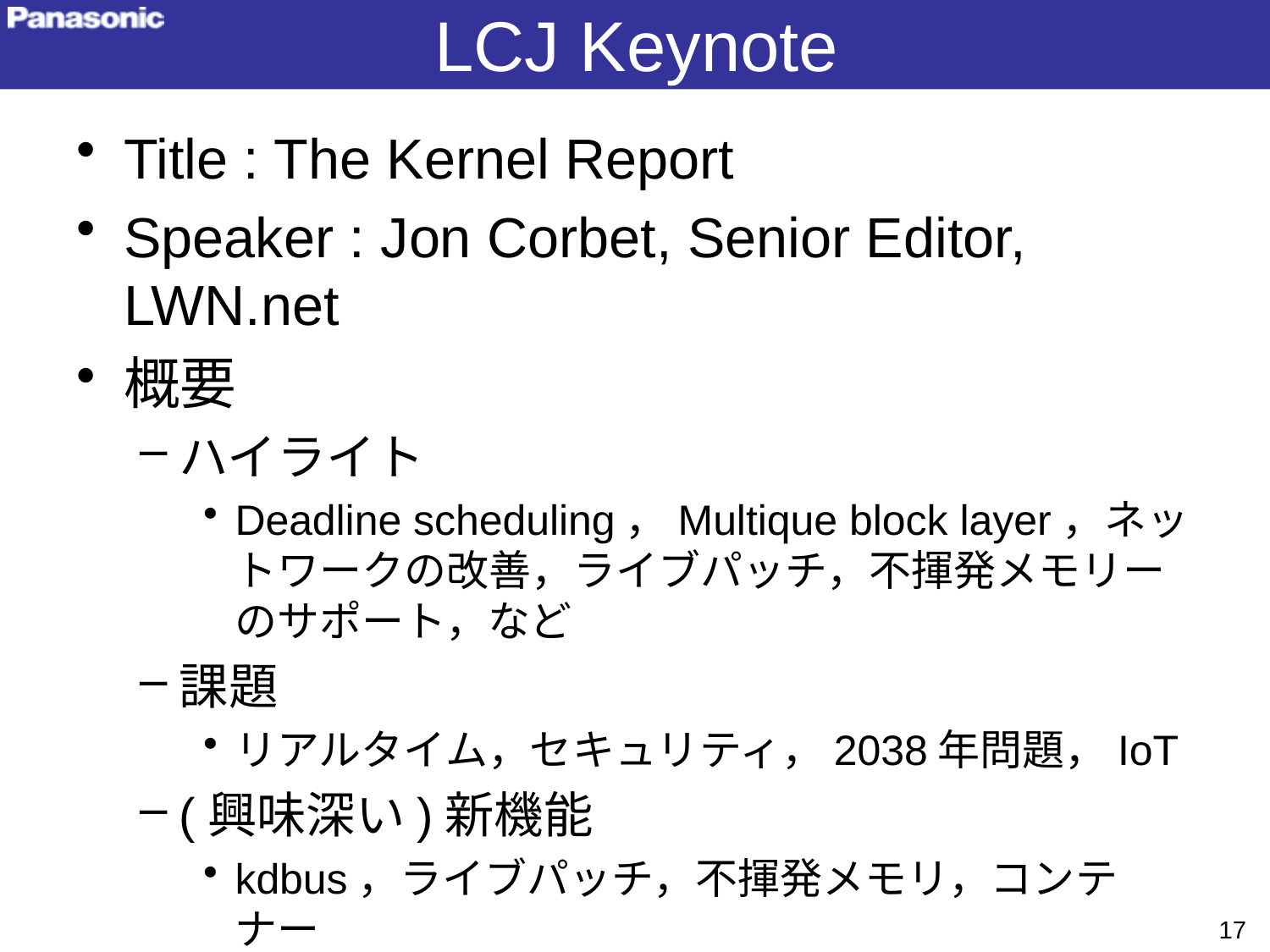

# LCJ Keynote
Title : The Kernel Report
Speaker : Jon Corbet, Senior Editor, LWN.net
概要
ハイライト
Deadline scheduling，Multique block layer，ネットワークの改善，ライブパッチ，不揮発メモリーのサポート，など
課題
リアルタイム，セキュリティ，2038年問題，IoT
(興味深い)新機能
kdbus，ライブパッチ，不揮発メモリ，コンテナー
17